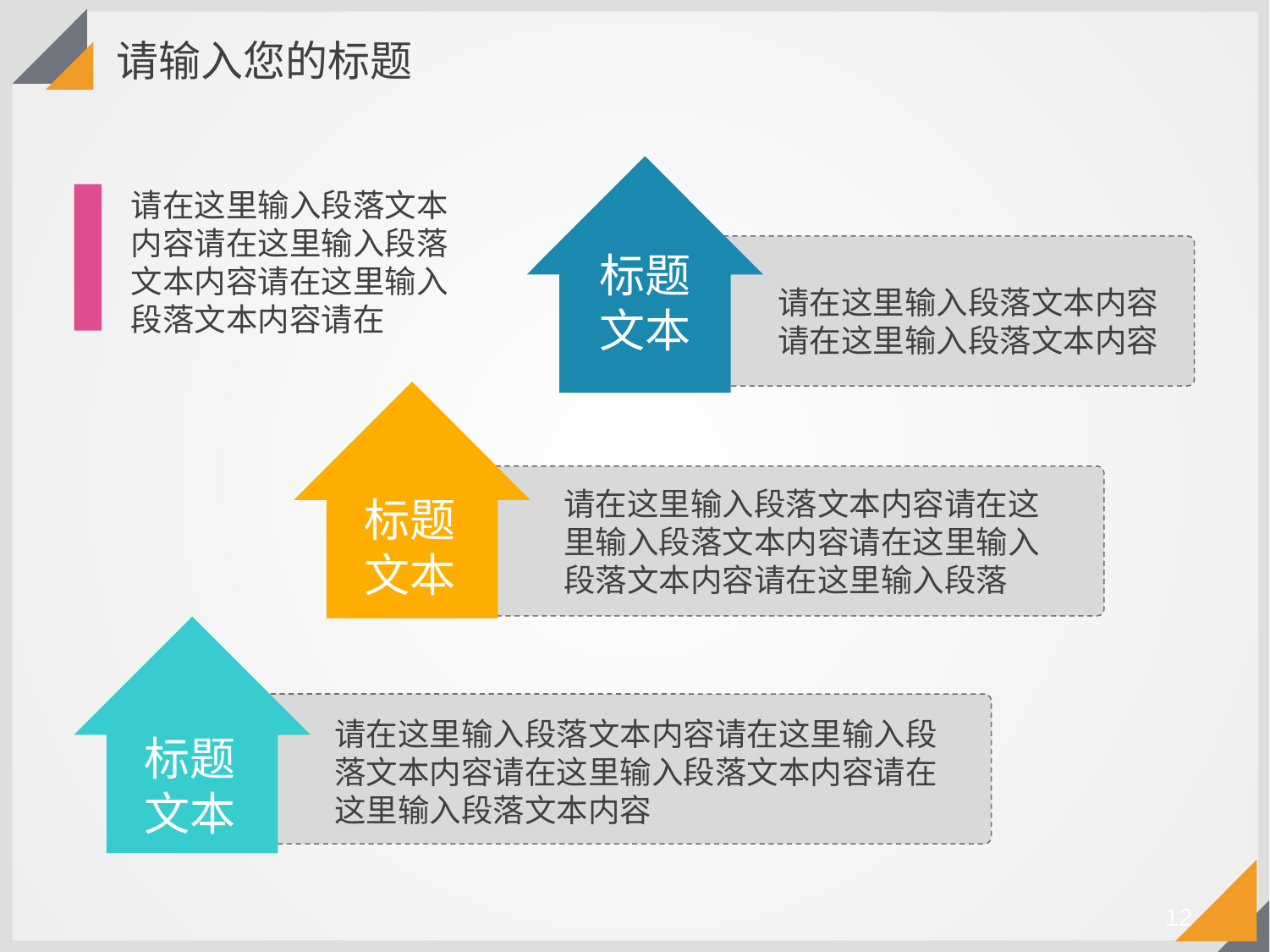

请输入您的标题

请在这里输入段落文本内容请在这里输入段落文本内容请在这里输入段落文本内容请在

标题
文本
请在这里输入段落文本内容请在这里输入段落文本内容

请在这里输入段落文本内容请在这里输入段落文本内容请在这里输入段落文本内容请在这里输入段落
标题
文本

请在这里输入段落文本内容请在这里输入段落文本内容请在这里输入段落文本内容请在这里输入段落文本内容
标题
文本